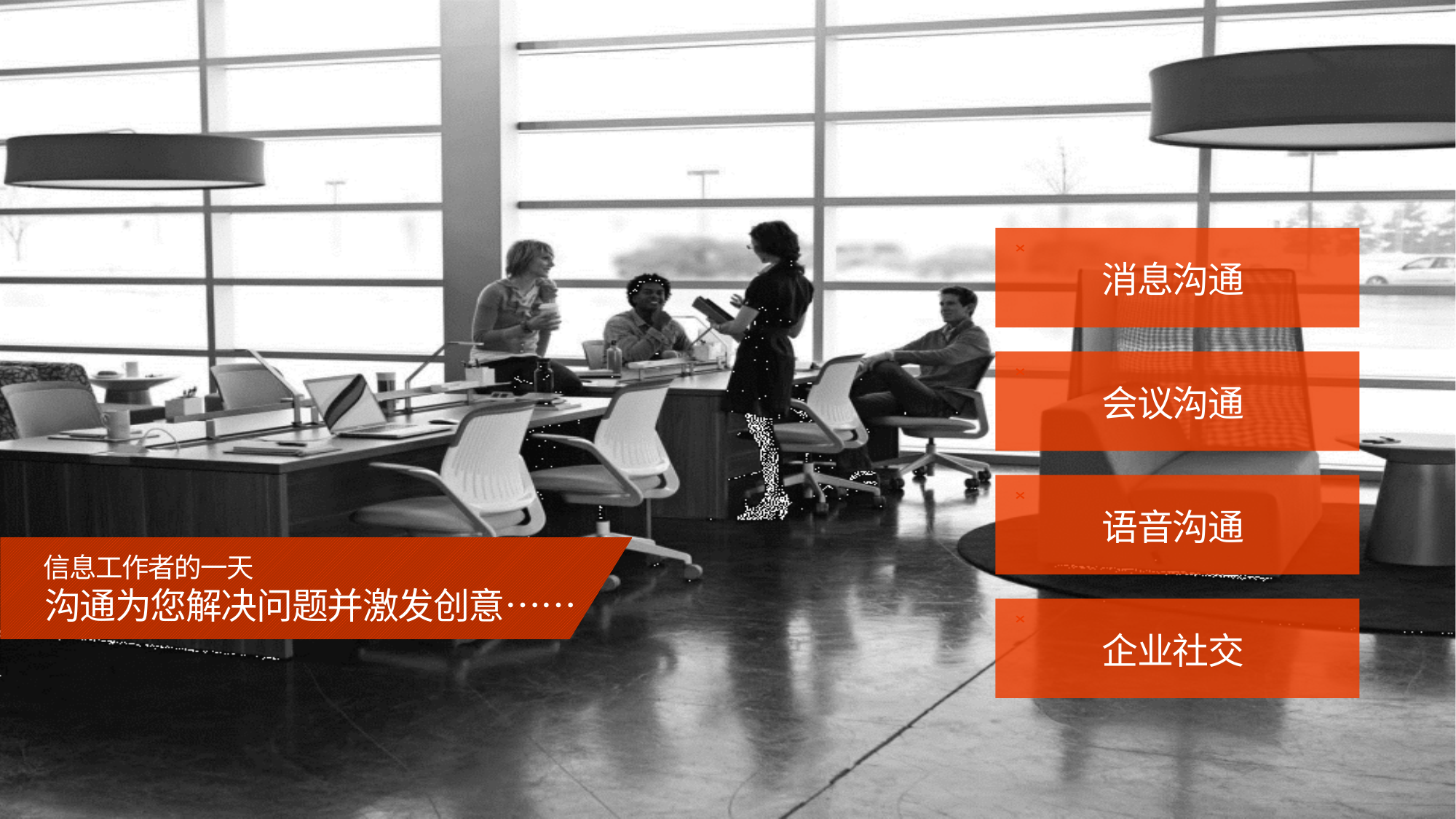

消息沟通

会议沟通

语音沟通

信息工作者的一天
沟通为您解决问题并激发创意……

企业社交